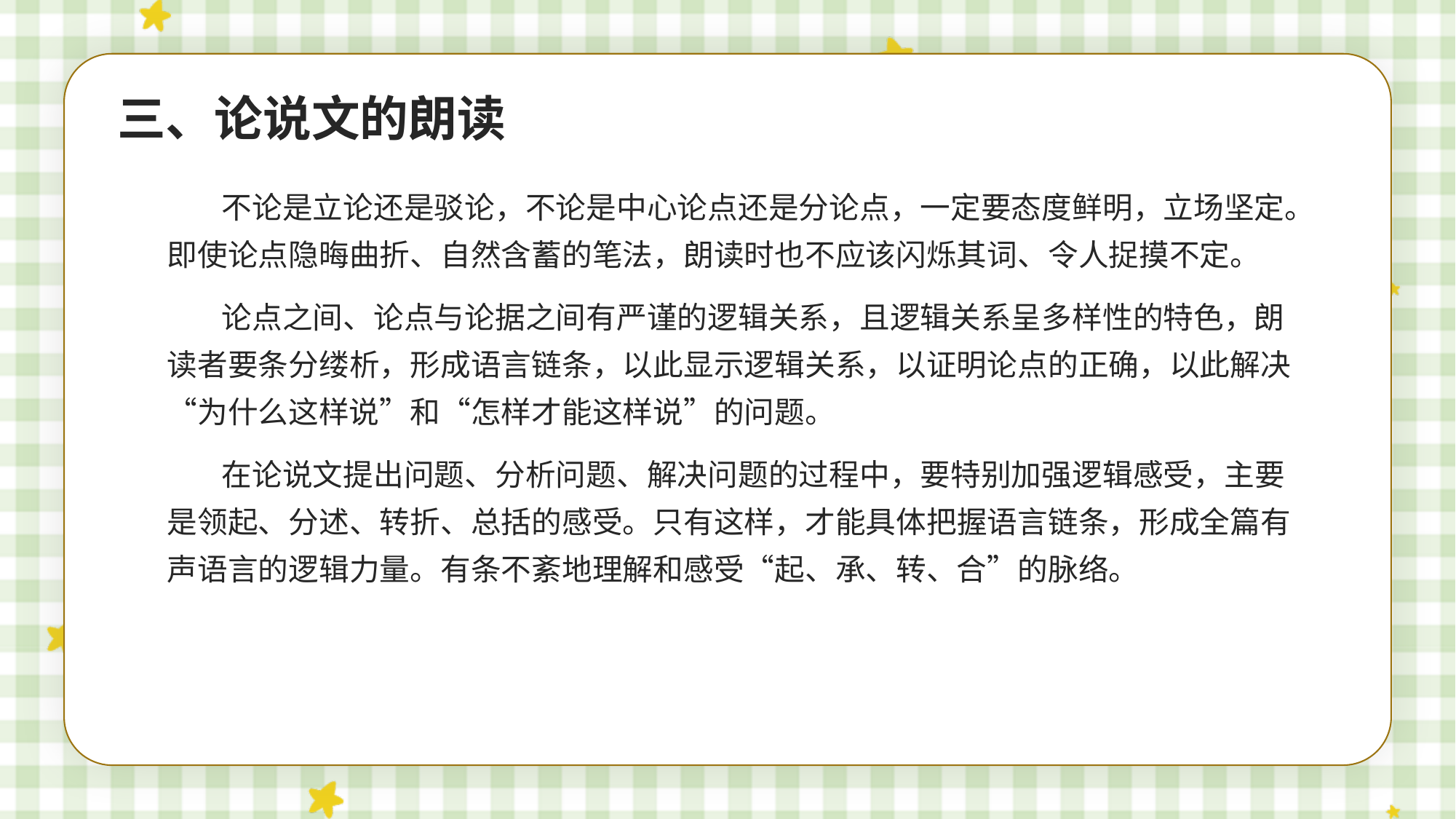

三、论说文的朗读
不论是立论还是驳论，不论是中心论点还是分论点，一定要态度鲜明，立场坚定。即使论点隐晦曲折、自然含蓄的笔法，朗读时也不应该闪烁其词、令人捉摸不定。
论点之间、论点与论据之间有严谨的逻辑关系，且逻辑关系呈多样性的特色，朗读者要条分缕析，形成语言链条，以此显示逻辑关系，以证明论点的正确，以此解决“为什么这样说”和“怎样才能这样说”的问题。
在论说文提出问题、分析问题、解决问题的过程中，要特别加强逻辑感受，主要是领起、分述、转折、总括的感受。只有这样，才能具体把握语言链条，形成全篇有声语言的逻辑力量。有条不紊地理解和感受“起、承、转、合”的脉络。